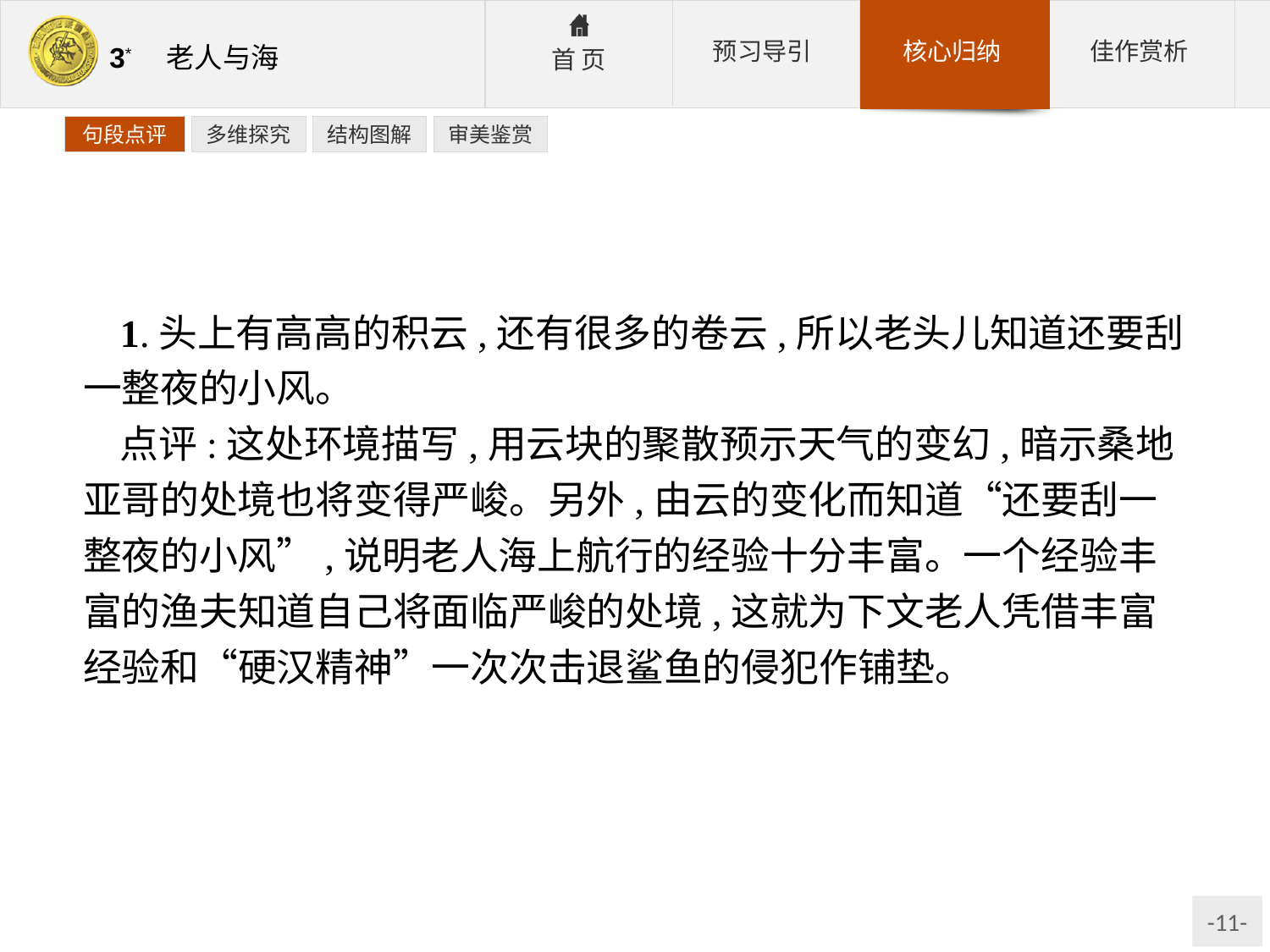

句段点评
多维探究
结构图解
审美鉴赏
1.头上有高高的积云,还有很多的卷云,所以老头儿知道还要刮一整夜的小风。
点评:这处环境描写,用云块的聚散预示天气的变幻,暗示桑地亚哥的处境也将变得严峻。另外,由云的变化而知道“还要刮一整夜的小风”,说明老人海上航行的经验十分丰富。一个经验丰富的渔夫知道自己将面临严峻的处境,这就为下文老人凭借丰富经验和“硬汉精神”一次次击退鲨鱼的侵犯作铺垫。